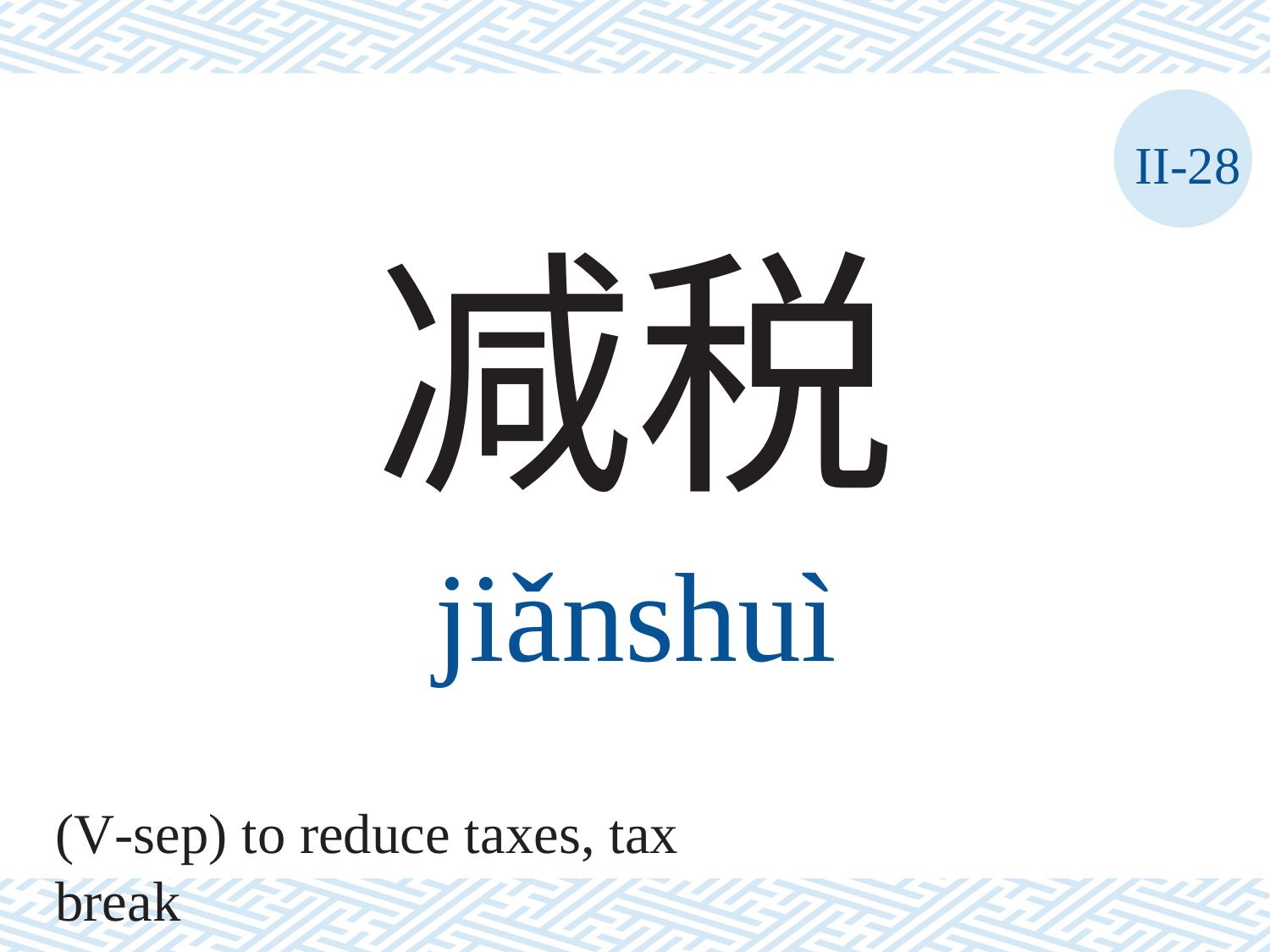

II-28
减税
jiǎnshuì
(V-sep) to reduce taxes, tax break